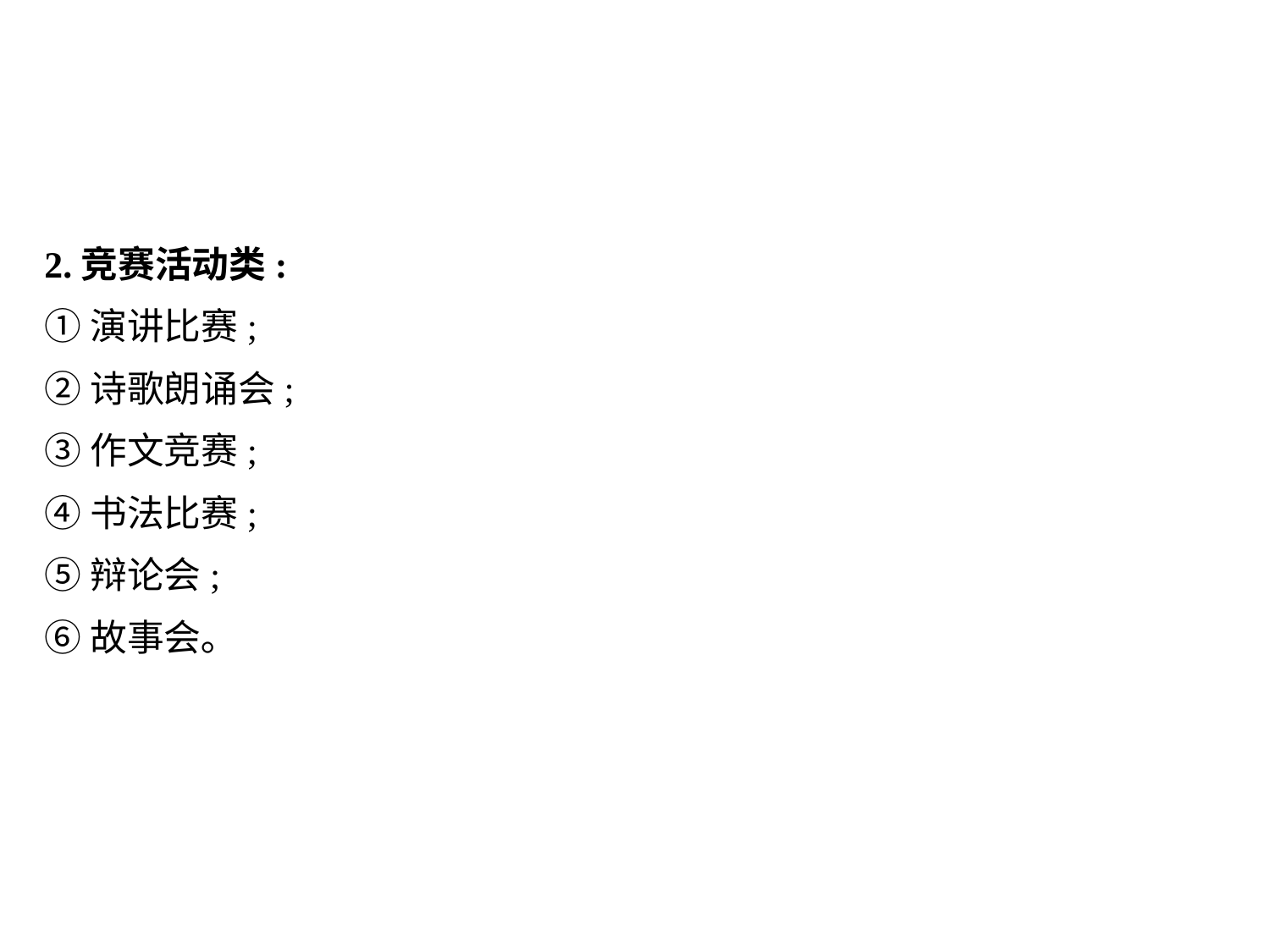

2.竞赛活动类:
①演讲比赛;
②诗歌朗诵会;
③作文竞赛;
④书法比赛;
⑤辩论会;
⑥故事会｡